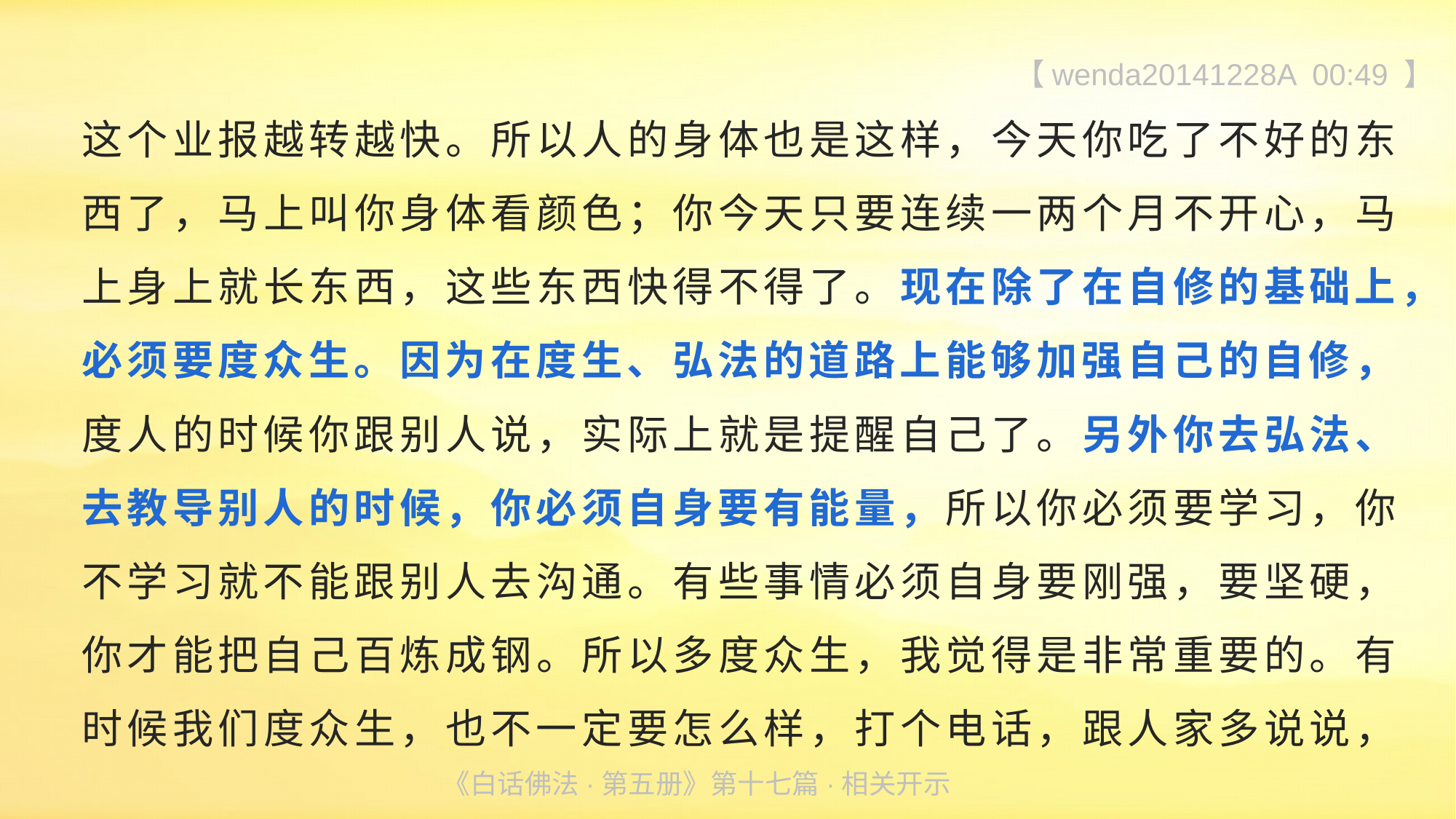

【wenda20141228A  00:49 】
这个业报越转越快。所以人的身体也是这样，今天你吃了不好的东西了，马上叫你身体看颜色；你今天只要连续一两个月不开心，马上身上就长东西，这些东西快得不得了。现在除了在自修的基础上，必须要度众生。因为在度生、弘法的道路上能够加强自己的自修，度人的时候你跟别人说，实际上就是提醒自己了。另外你去弘法、去教导别人的时候，你必须自身要有能量，所以你必须要学习，你不学习就不能跟别人去沟通。有些事情必须自身要刚强，要坚硬，你才能把自己百炼成钢。所以多度众生，我觉得是非常重要的。有时候我们度众生，也不一定要怎么样，打个电话，跟人家多说说，
《白话佛法·第五册》第十七篇·相关开示